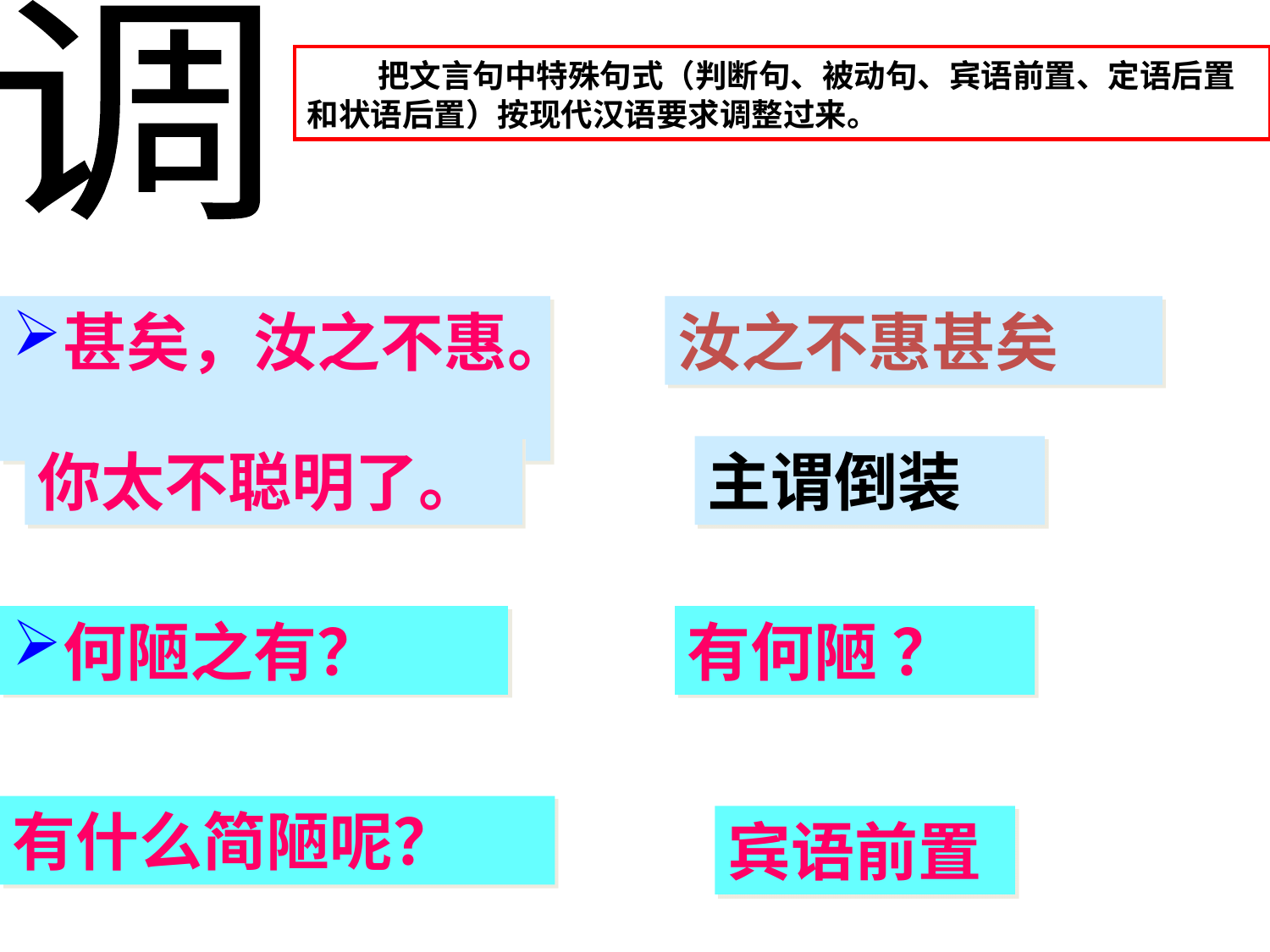

调
　　把文言句中特殊句式（判断句、被动句、宾语前置、定语后置和状语后置）按现代汉语要求调整过来。

甚矣，汝之不惠。
汝之不惠甚矣
你太不聪明了。
主谓倒装
何陋之有？
有何陋 ？
有什么简陋呢？
宾语前置